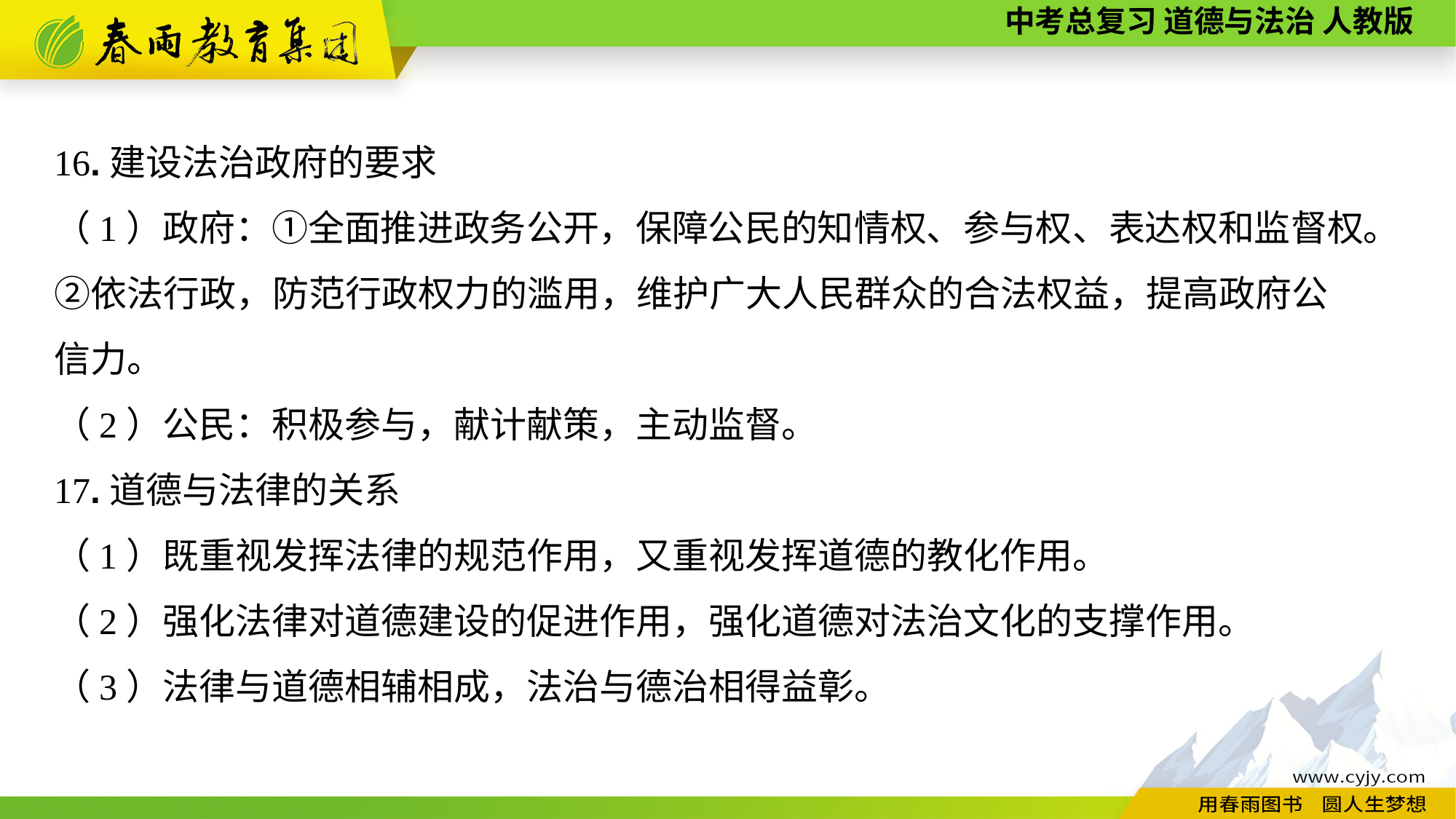

16.建设法治政府的要求
（1）政府：①全面推进政务公开，保障公民的知情权、参与权、表达权和监督权。②依法行政，防范行政权力的滥用，维护广大人民群众的合法权益，提高政府公
信力。
（2）公民：积极参与，献计献策，主动监督。
17.道德与法律的关系
（1）既重视发挥法律的规范作用，又重视发挥道德的教化作用。
（2）强化法律对道德建设的促进作用，强化道德对法治文化的支撑作用。
（3）法律与道德相辅相成，法治与德治相得益彰。